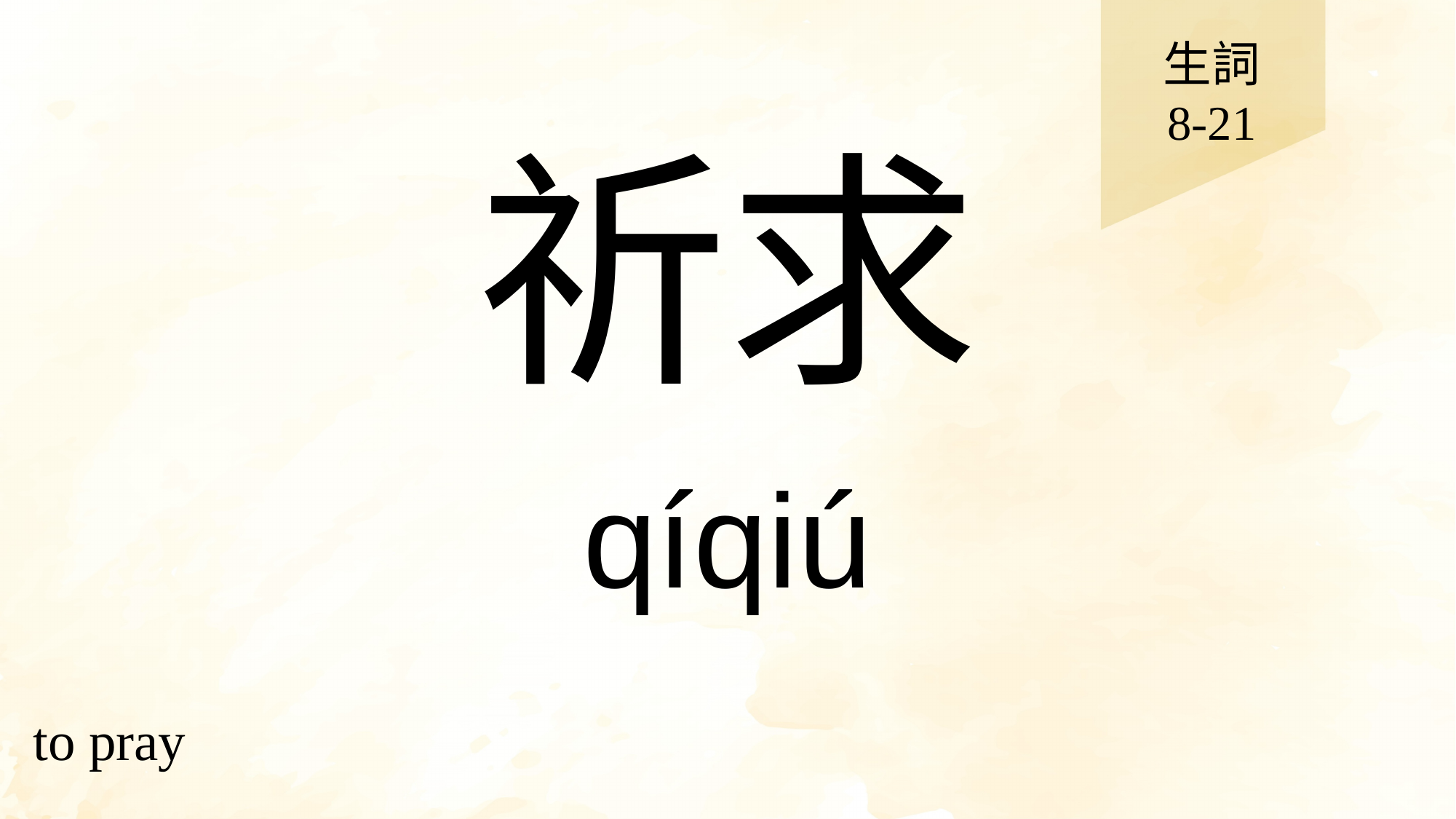

生詞
8-21
# 祈求
qíqiú
to pray